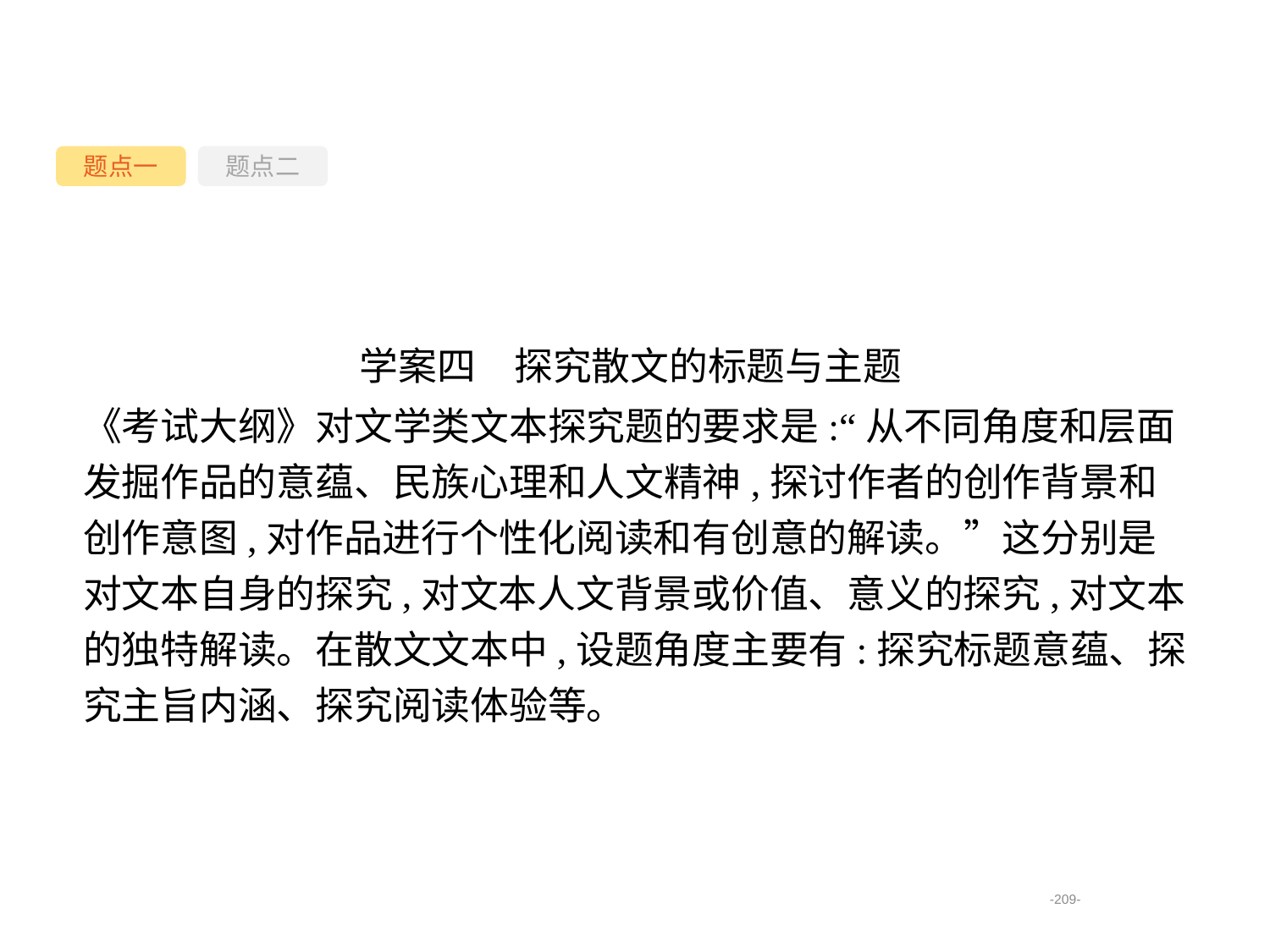

题点一
题点二
学案四　探究散文的标题与主题
《考试大纲》对文学类文本探究题的要求是:“从不同角度和层面发掘作品的意蕴、民族心理和人文精神,探讨作者的创作背景和创作意图,对作品进行个性化阅读和有创意的解读。”这分别是对文本自身的探究,对文本人文背景或价值、意义的探究,对文本的独特解读。在散文文本中,设题角度主要有:探究标题意蕴、探究主旨内涵、探究阅读体验等。
-209-